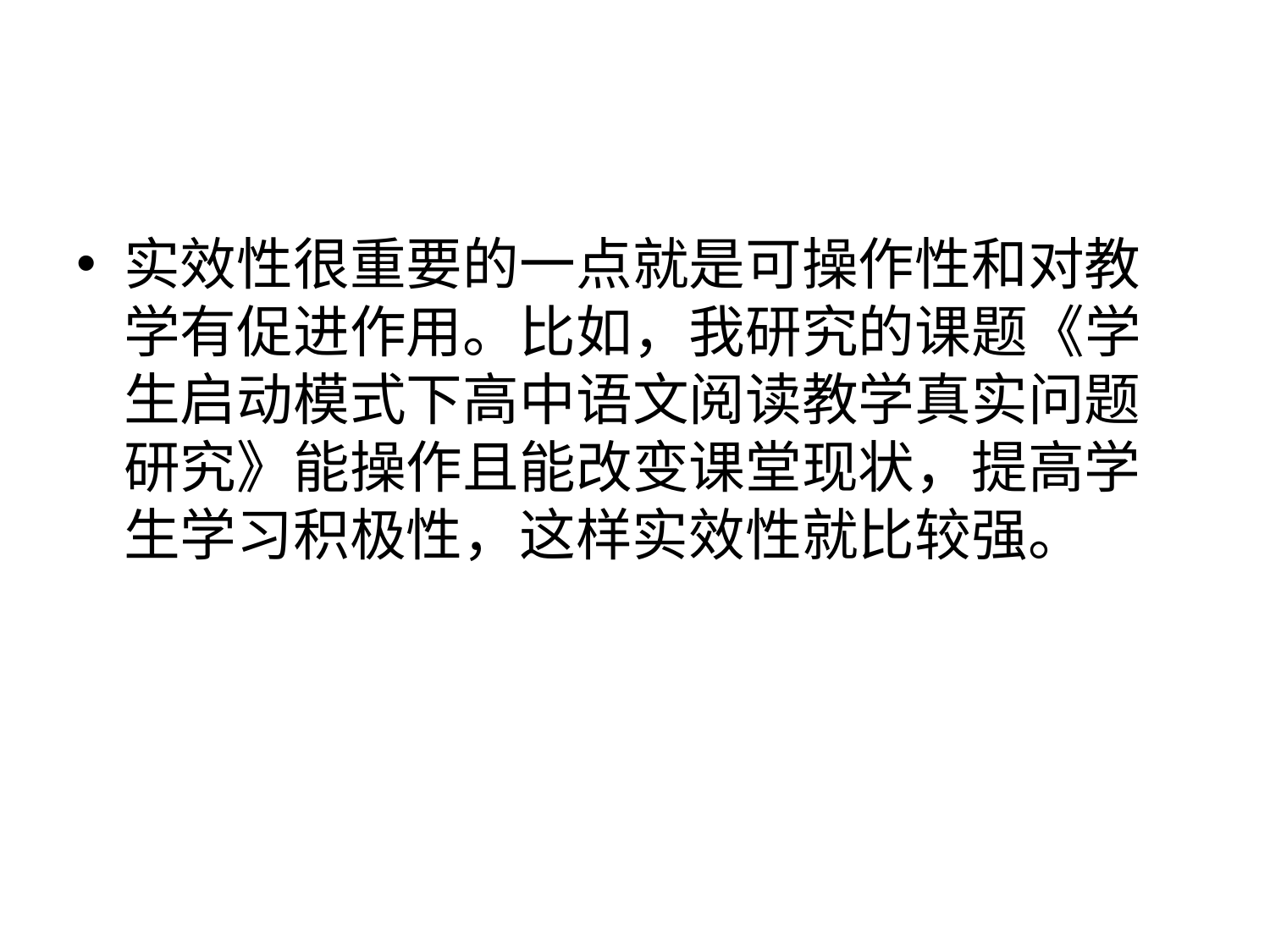

#
实效性很重要的一点就是可操作性和对教学有促进作用。比如，我研究的课题《学生启动模式下高中语文阅读教学真实问题研究》能操作且能改变课堂现状，提高学生学习积极性，这样实效性就比较强。